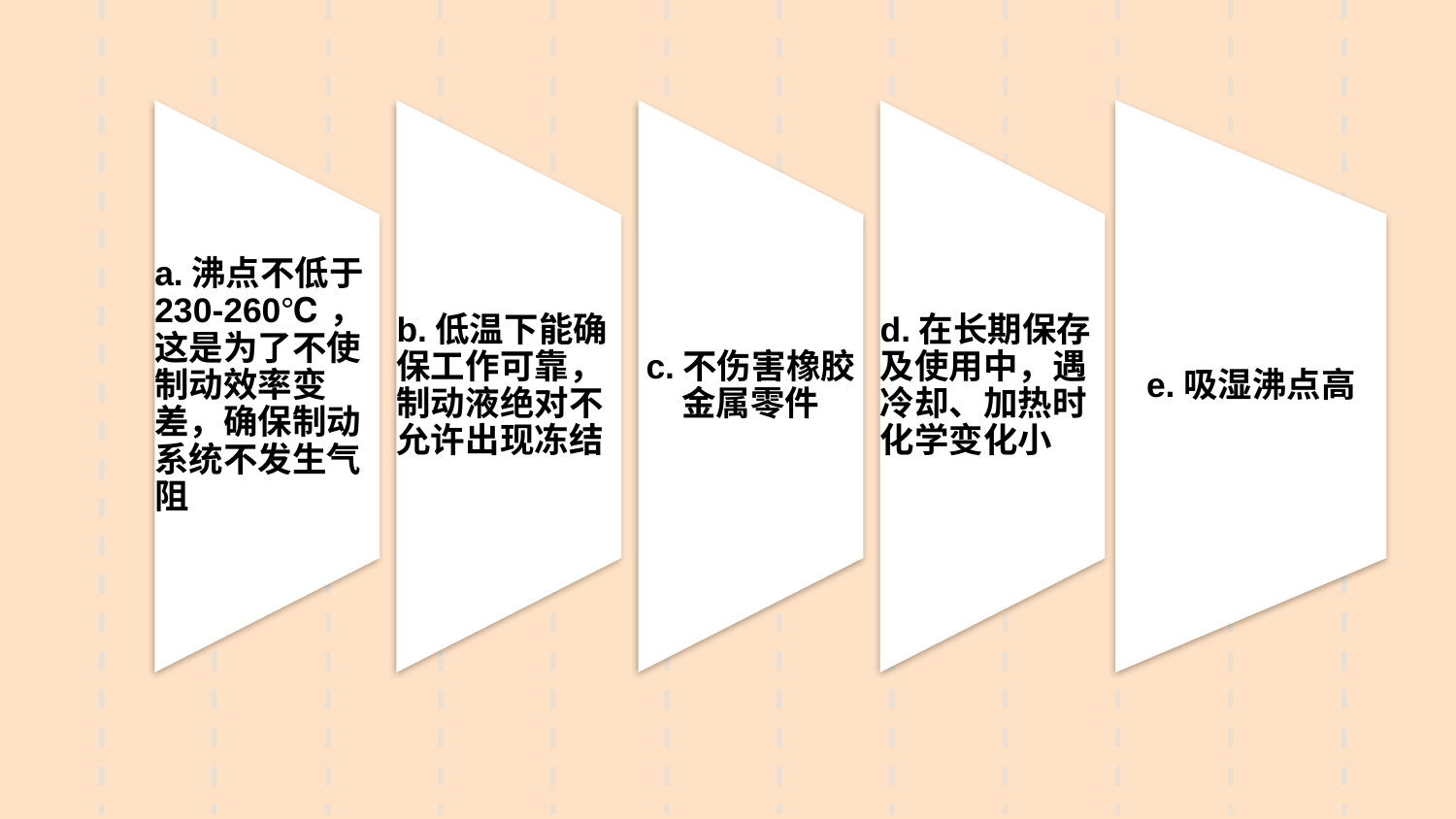

a.沸点不低于230-260℃，这是为了不使制动效率变差，确保制动系统不发生气阻
b.低温下能确保工作可靠，制动液绝对不允许出现冻结
c.不伤害橡胶金属零件
d.在长期保存及使用中，遇冷却、加热时化学变化小
e.吸湿沸点高